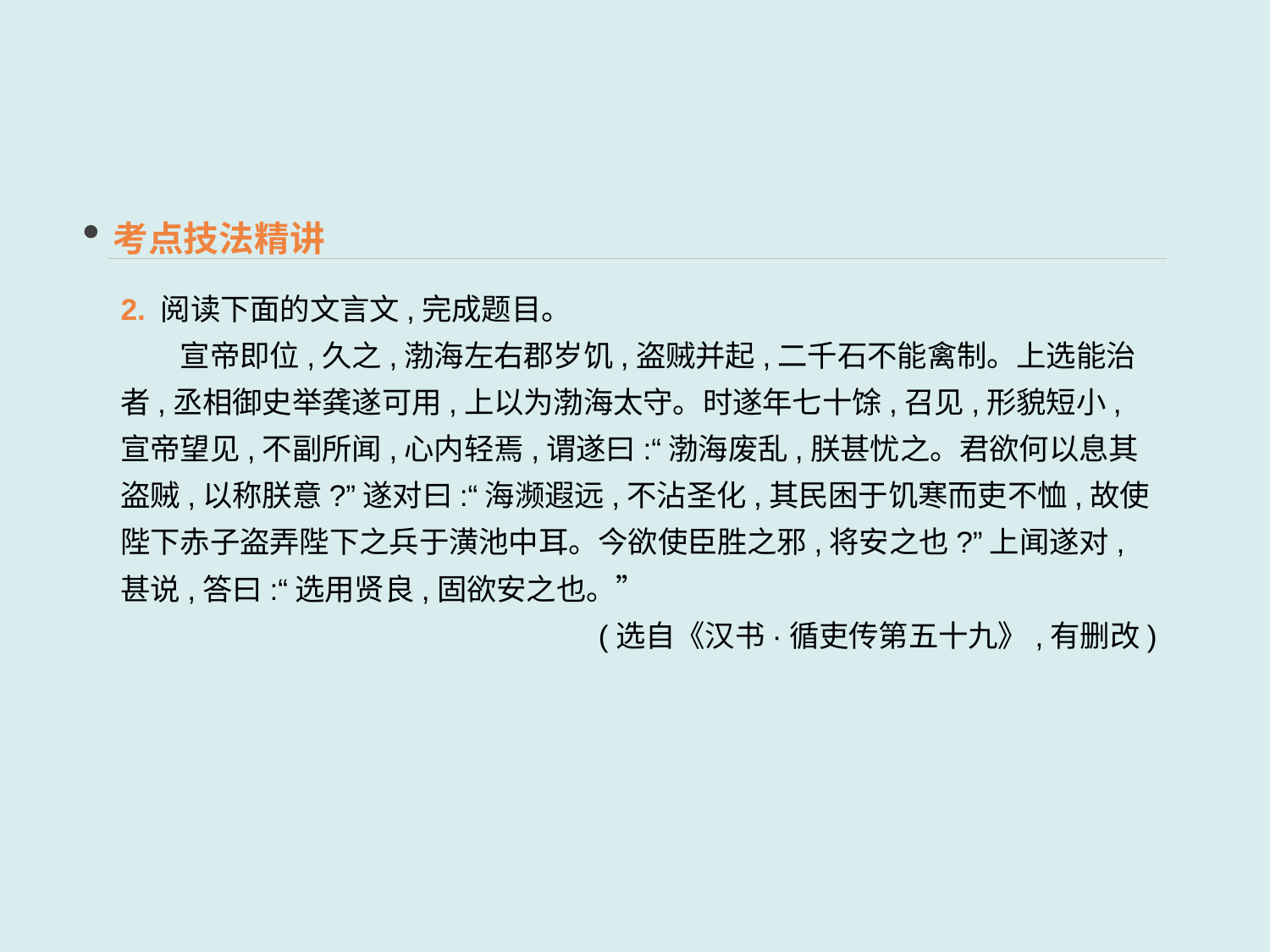

考点技法精讲

2. 阅读下面的文言文,完成题目。
　　宣帝即位,久之,渤海左右郡岁饥,盗贼并起,二千石不能禽制。上选能治者,丞相御史举龚遂可用,上以为渤海太守。时遂年七十馀,召见,形貌短小,宣帝望见,不副所闻,心内轻焉,谓遂曰:“渤海废乱,朕甚忧之。君欲何以息其盗贼,以称朕意?”遂对曰:“海濒遐远,不沾圣化,其民困于饥寒而吏不恤,故使陛下赤子盗弄陛下之兵于潢池中耳。今欲使臣胜之邪,将安之也?”上闻遂对,甚说,答曰:“选用贤良,固欲安之也。”
(选自《汉书·循吏传第五十九》,有删改)